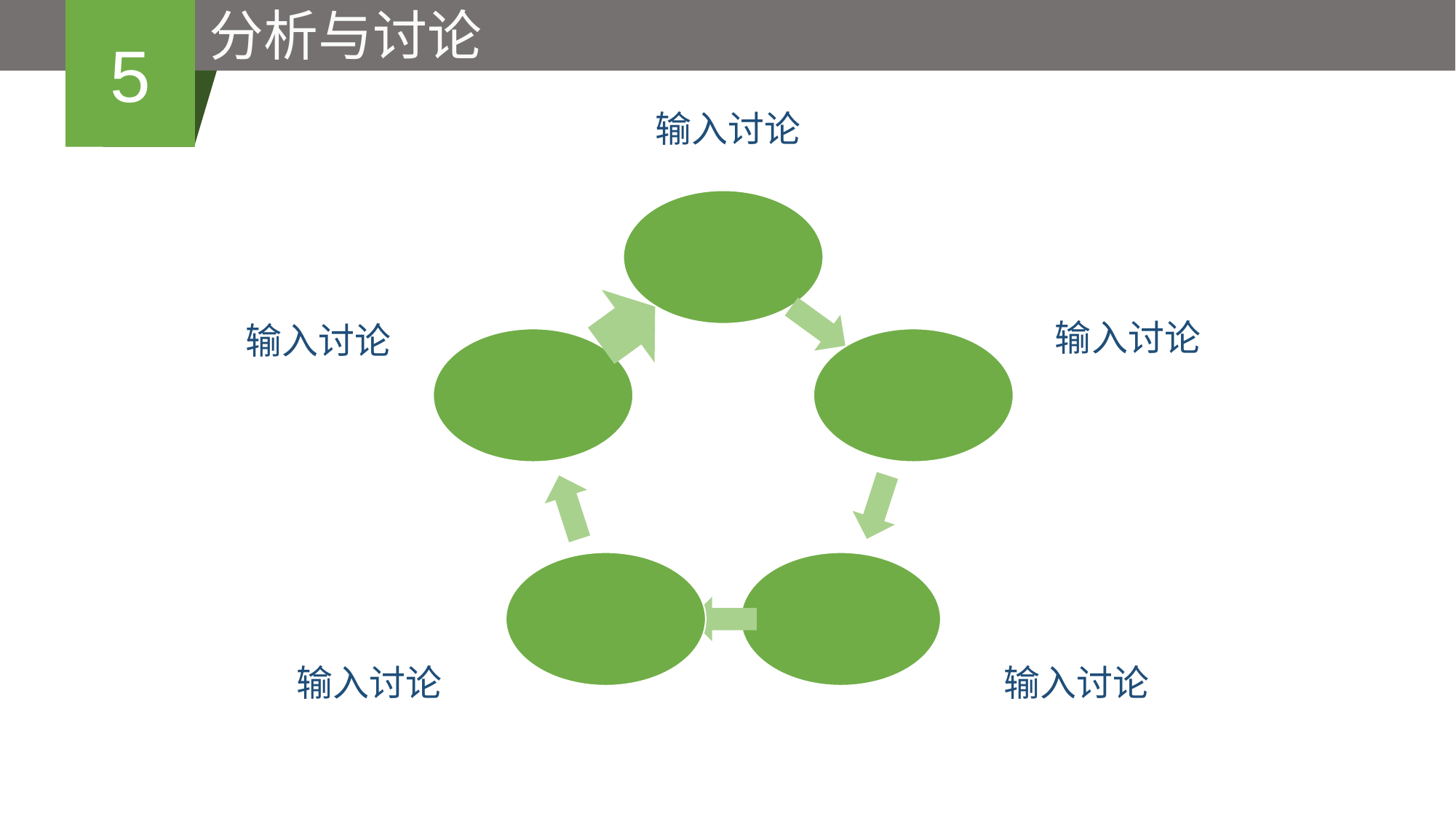

分析与讨论
5

输入讨论

输入讨论

输入讨论

输入讨论

输入讨论